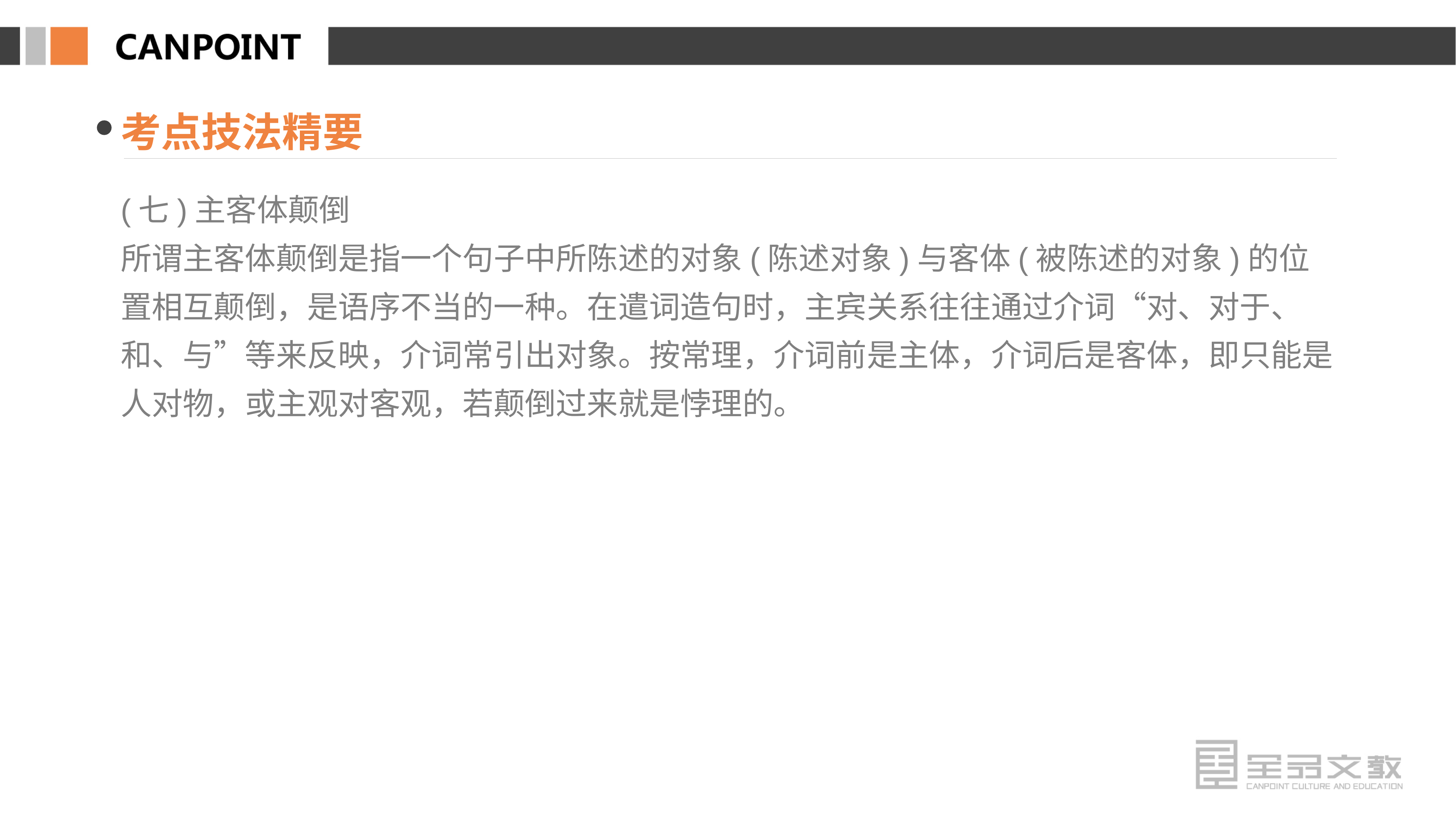

考点技法精要

(七)主客体颠倒
所谓主客体颠倒是指一个句子中所陈述的对象(陈述对象)与客体(被陈述的对象)的位置相互颠倒，是语序不当的一种。在遣词造句时，主宾关系往往通过介词“对、对于、和、与”等来反映，介词常引出对象。按常理，介词前是主体，介词后是客体，即只能是人对物，或主观对客观，若颠倒过来就是悖理的。